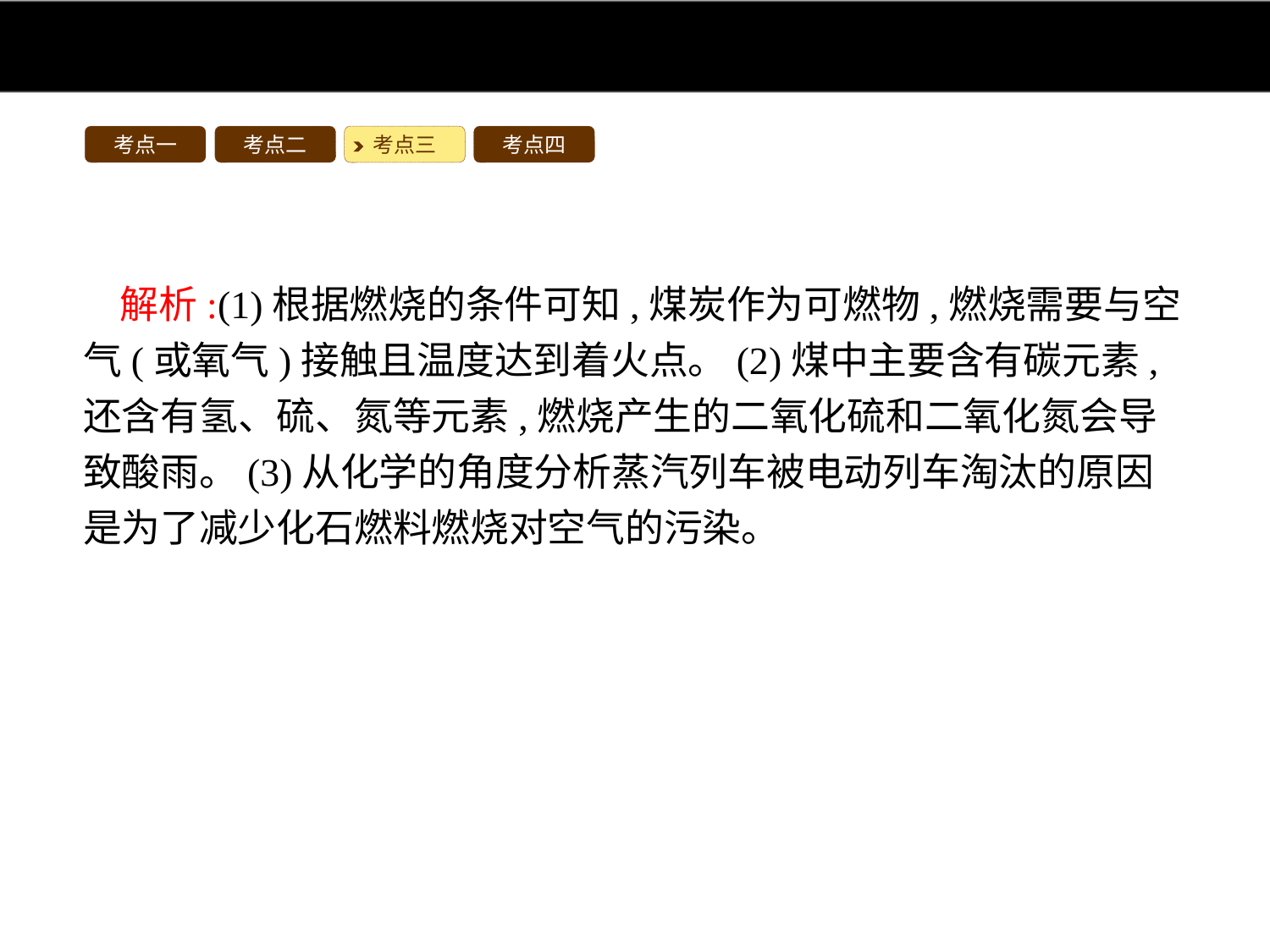

考点一
考点二
考点三
考点四

解析:(1)根据燃烧的条件可知,煤炭作为可燃物,燃烧需要与空气(或氧气)接触且温度达到着火点。(2)煤中主要含有碳元素,还含有氢、硫、氮等元素,燃烧产生的二氧化硫和二氧化氮会导致酸雨。(3)从化学的角度分析蒸汽列车被电动列车淘汰的原因是为了减少化石燃料燃烧对空气的污染。
答案:(1)温度达到可燃物的着火点
(2)④⑥
(3)减少化石燃料燃烧对空气的污染(其他合理答案均可)